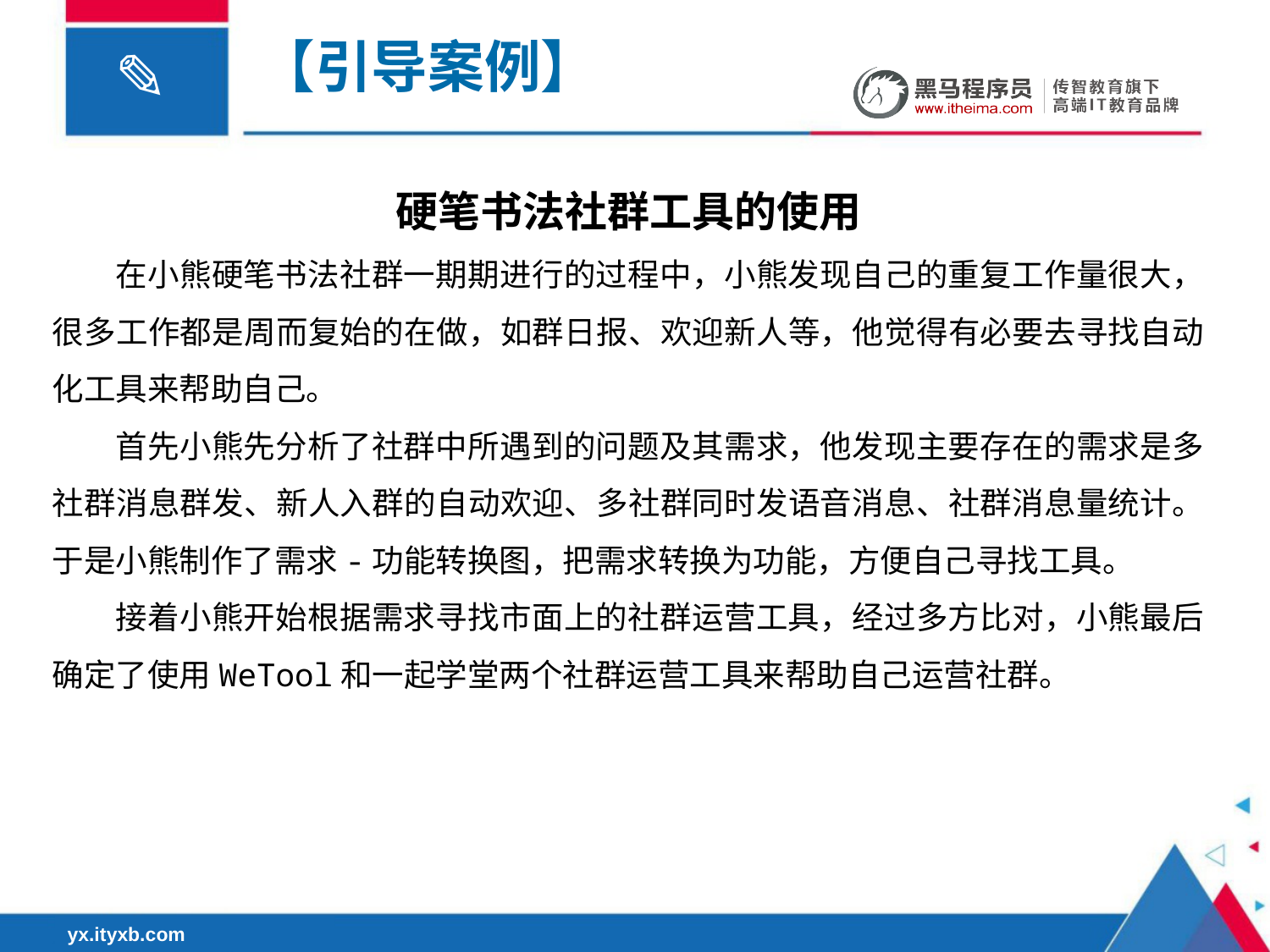

# 【引导案例】
硬笔书法社群工具的使用
在小熊硬笔书法社群一期期进行的过程中，小熊发现自己的重复工作量很大，很多工作都是周而复始的在做，如群日报、欢迎新人等，他觉得有必要去寻找自动化工具来帮助自己。
首先小熊先分析了社群中所遇到的问题及其需求，他发现主要存在的需求是多社群消息群发、新人入群的自动欢迎、多社群同时发语音消息、社群消息量统计。于是小熊制作了需求-功能转换图，把需求转换为功能，方便自己寻找工具。
接着小熊开始根据需求寻找市面上的社群运营工具，经过多方比对，小熊最后确定了使用WeTool和一起学堂两个社群运营工具来帮助自己运营社群。